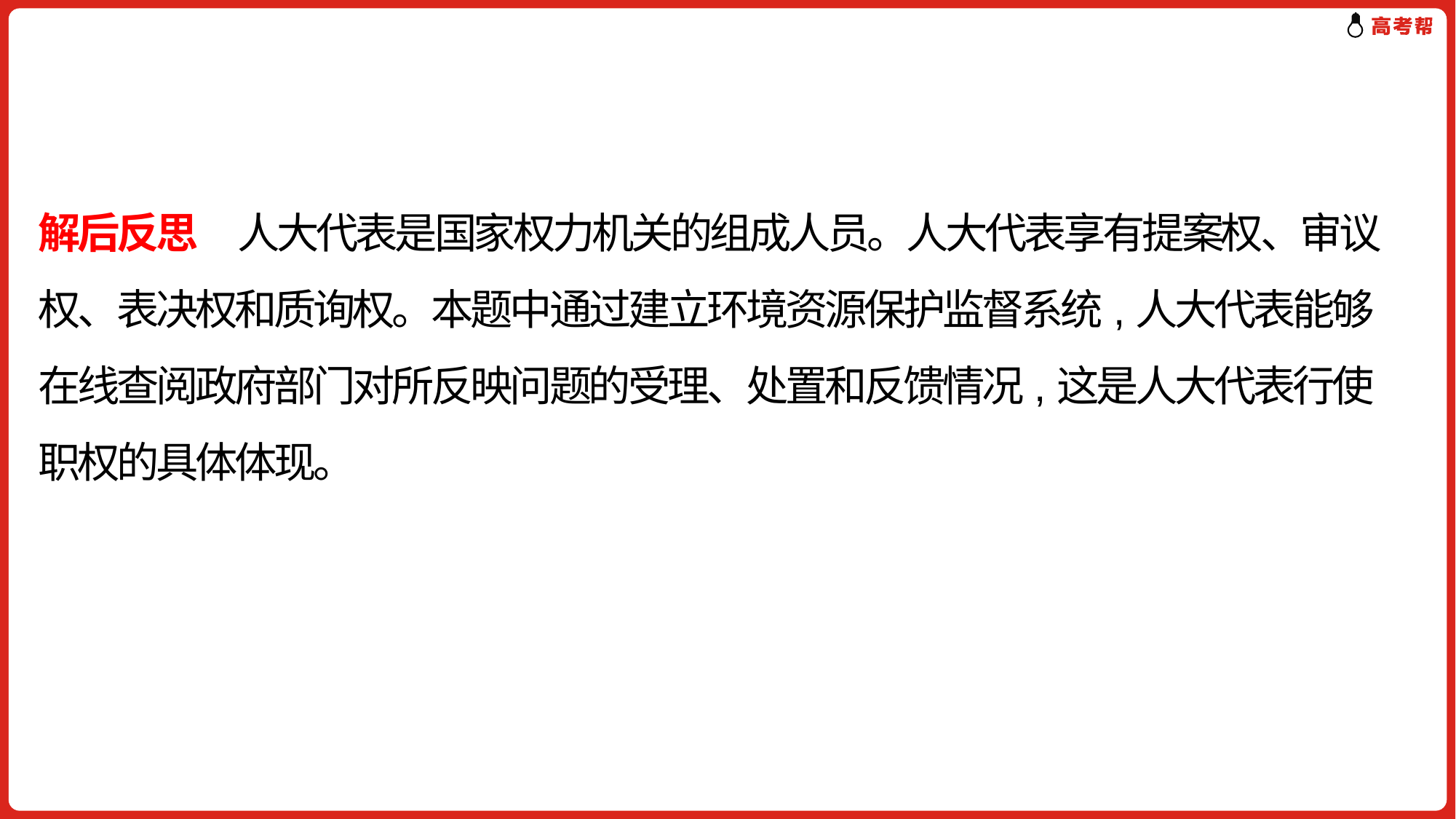

# 解后反思　人大代表是国家权力机关的组成人员。人大代表享有提案权、审议权、表决权和质询权。本题中通过建立环境资源保护监督系统,人大代表能够在线查阅政府部门对所反映问题的受理、处置和反馈情况,这是人大代表行使职权的具体体现。